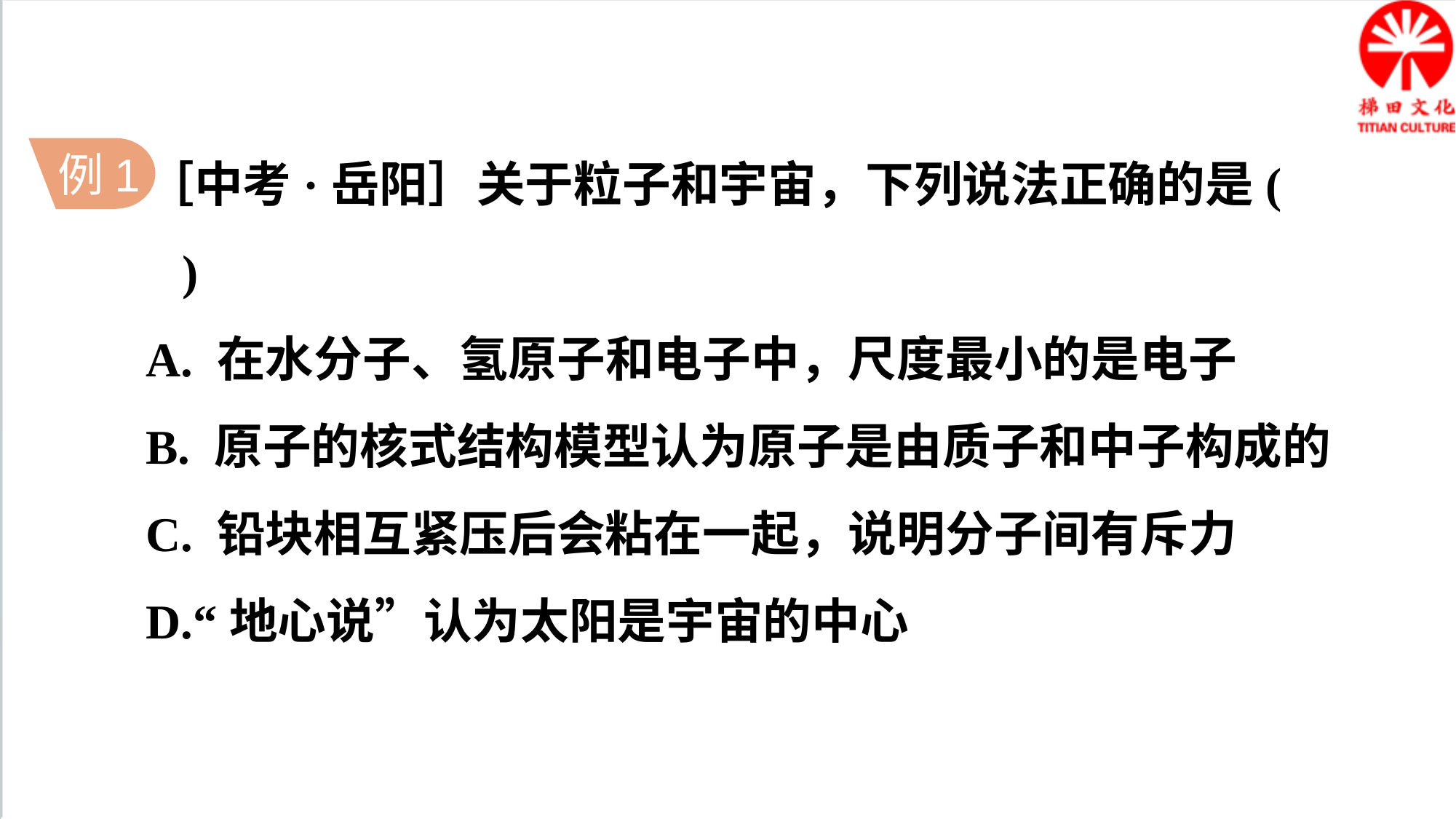

［中考·岳阳］关于粒子和宇宙，下列说法正确的是(         )
A. 在水分子、氢原子和电子中，尺度最小的是电子
B. 原子的核式结构模型认为原子是由质子和中子构成的
C. 铅块相互紧压后会粘在一起，说明分子间有斥力
D.“地心说”认为太阳是宇宙的中心
例1